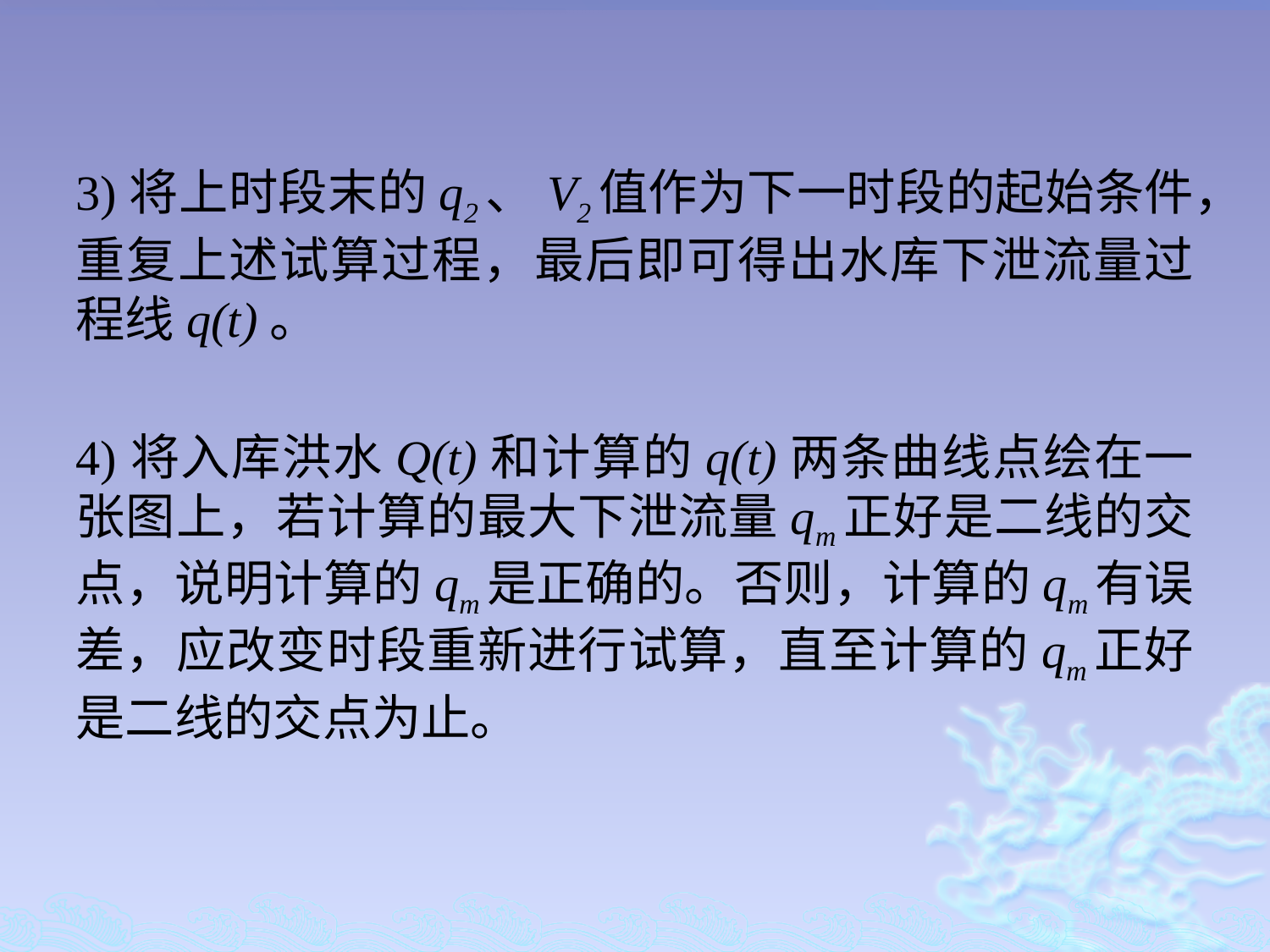

3)将上时段末的q2、V2值作为下一时段的起始条件，重复上述试算过程，最后即可得出水库下泄流量过程线q(t)。

4)将入库洪水Q(t)和计算的q(t)两条曲线点绘在一张图上，若计算的最大下泄流量qm正好是二线的交点，说明计算的qm是正确的。否则，计算的qm有误差，应改变时段重新进行试算，直至计算的qm正好是二线的交点为止。